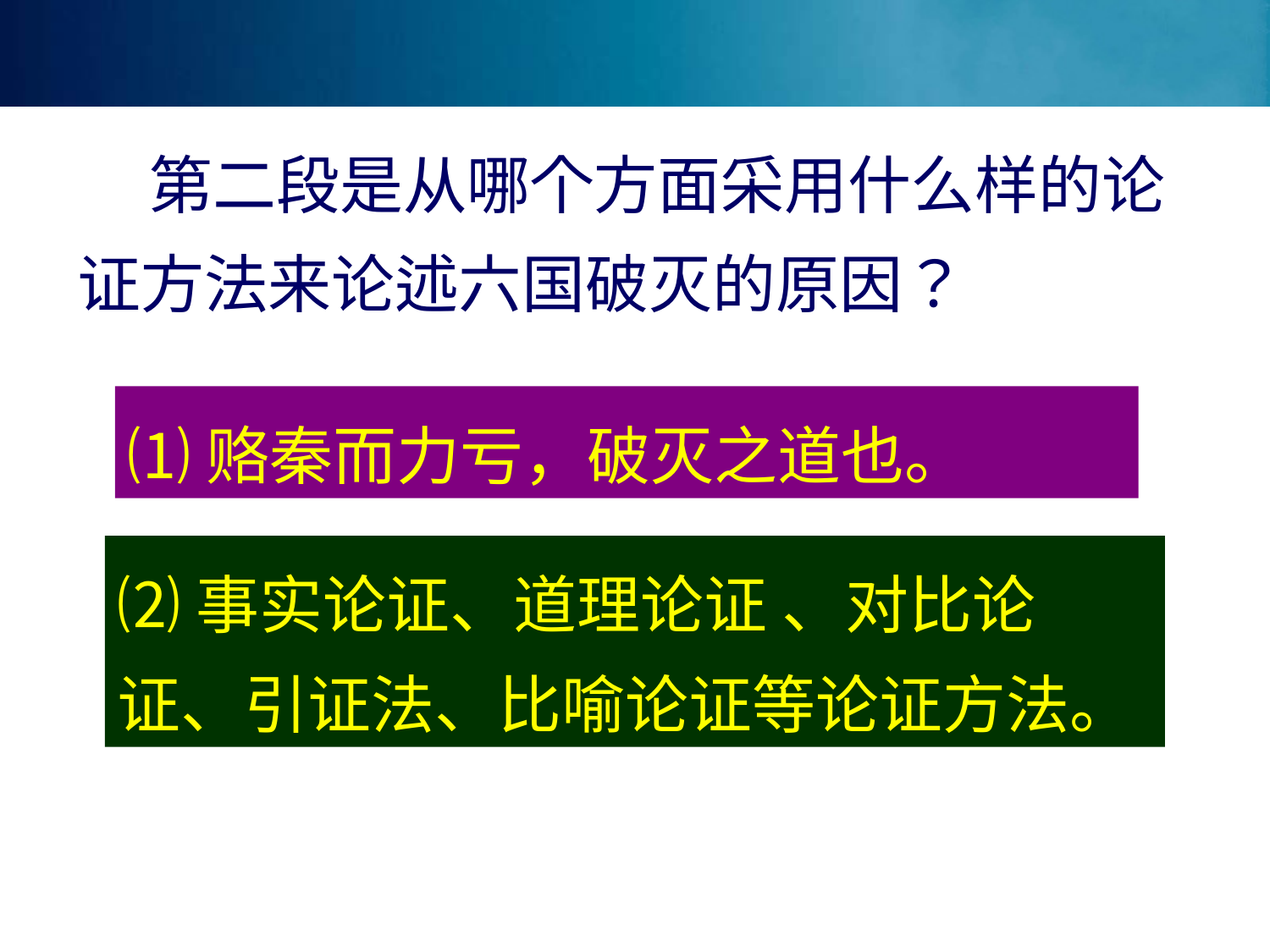

第二段是从哪个方面采用什么样的论证方法来论述六国破灭的原因？
⑴赂秦而力亏，破灭之道也。
⑵事实论证、道理论证 、对比论证、引证法、比喻论证等论证方法。